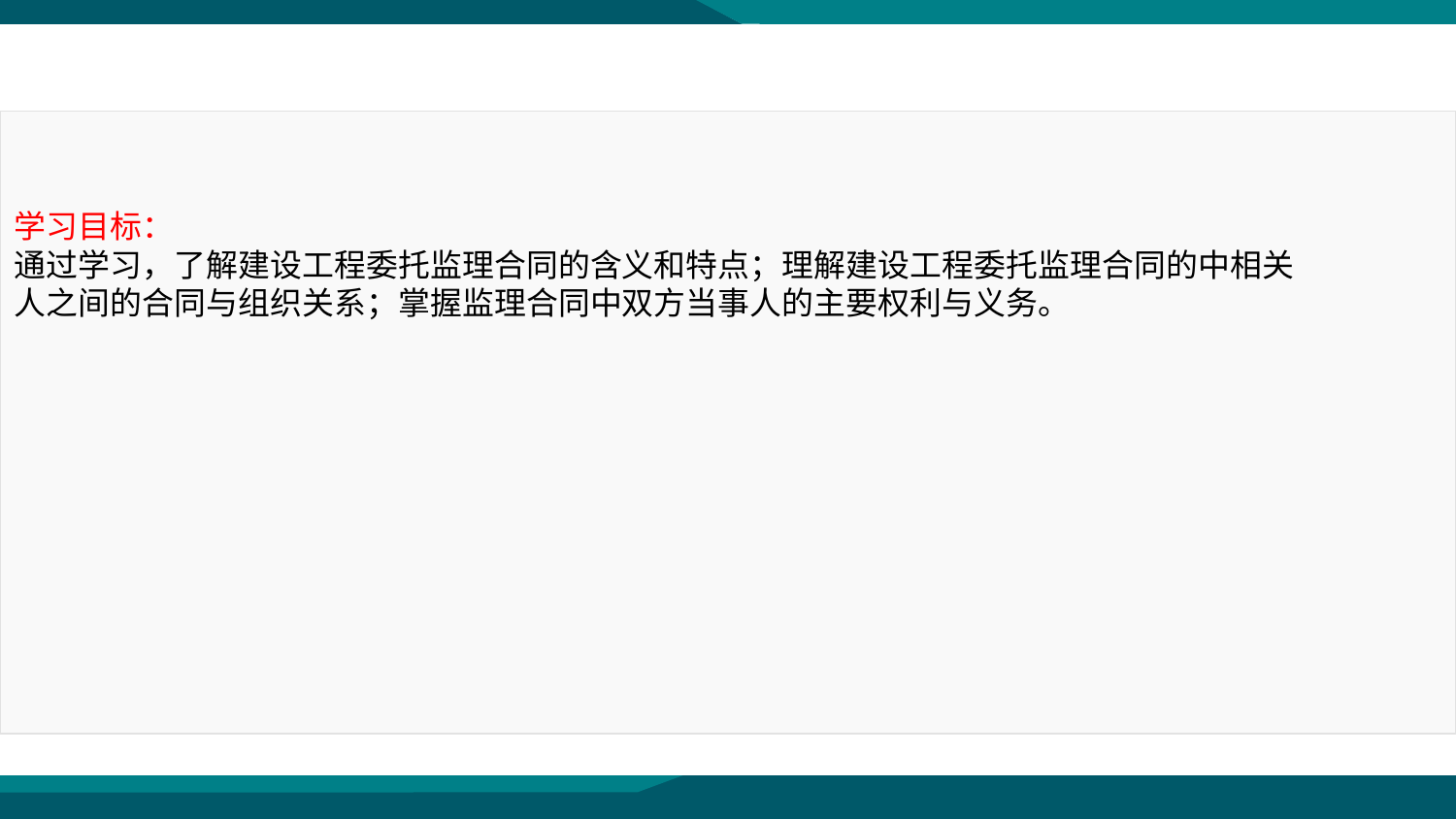

学习目标：
通过学习，了解建设工程委托监理合同的含义和特点；理解建设工程委托监理合同的中相关人之间的合同与组织关系；掌握监理合同中双方当事人的主要权利与义务。